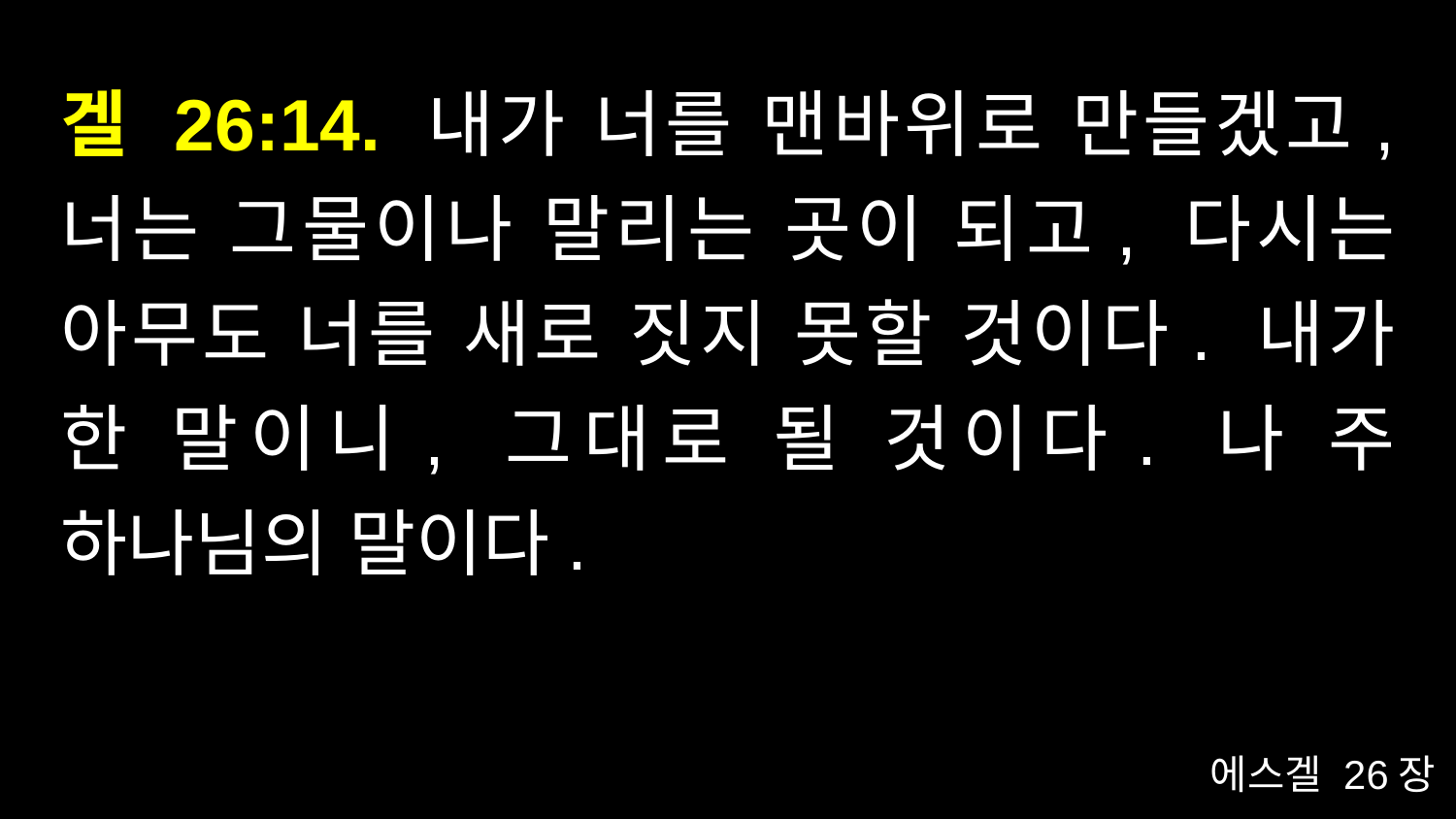

# 겔 26:14. 내가 너를 맨바위로 만들겠고, 너는 그물이나 말리는 곳이 되고, 다시는 아무도 너를 새로 짓지 못할 것이다. 내가 한 말이니, 그대로 될 것이다. 나 주 하나님의 말이다.
에스겔 26장